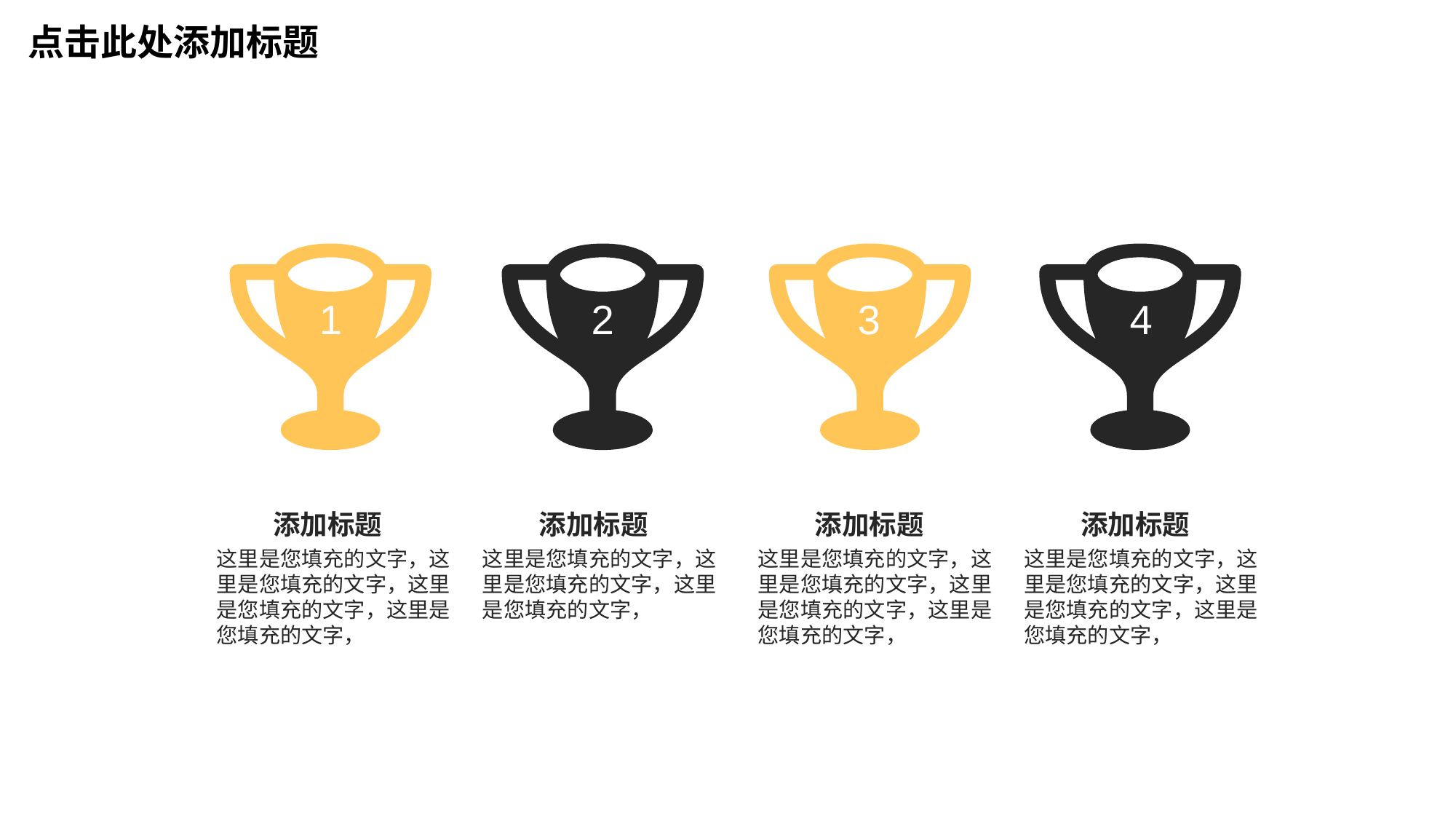

点击此处添加标题

1
2
3
4
添加标题
这里是您填充的文字，这里是您填充的文字，这里是您填充的文字，这里是您填充的文字，
添加标题
这里是您填充的文字，这里是您填充的文字，这里是您填充的文字，
添加标题
这里是您填充的文字，这里是您填充的文字，这里是您填充的文字，这里是您填充的文字，
添加标题
这里是您填充的文字，这里是您填充的文字，这里是您填充的文字，这里是您填充的文字，